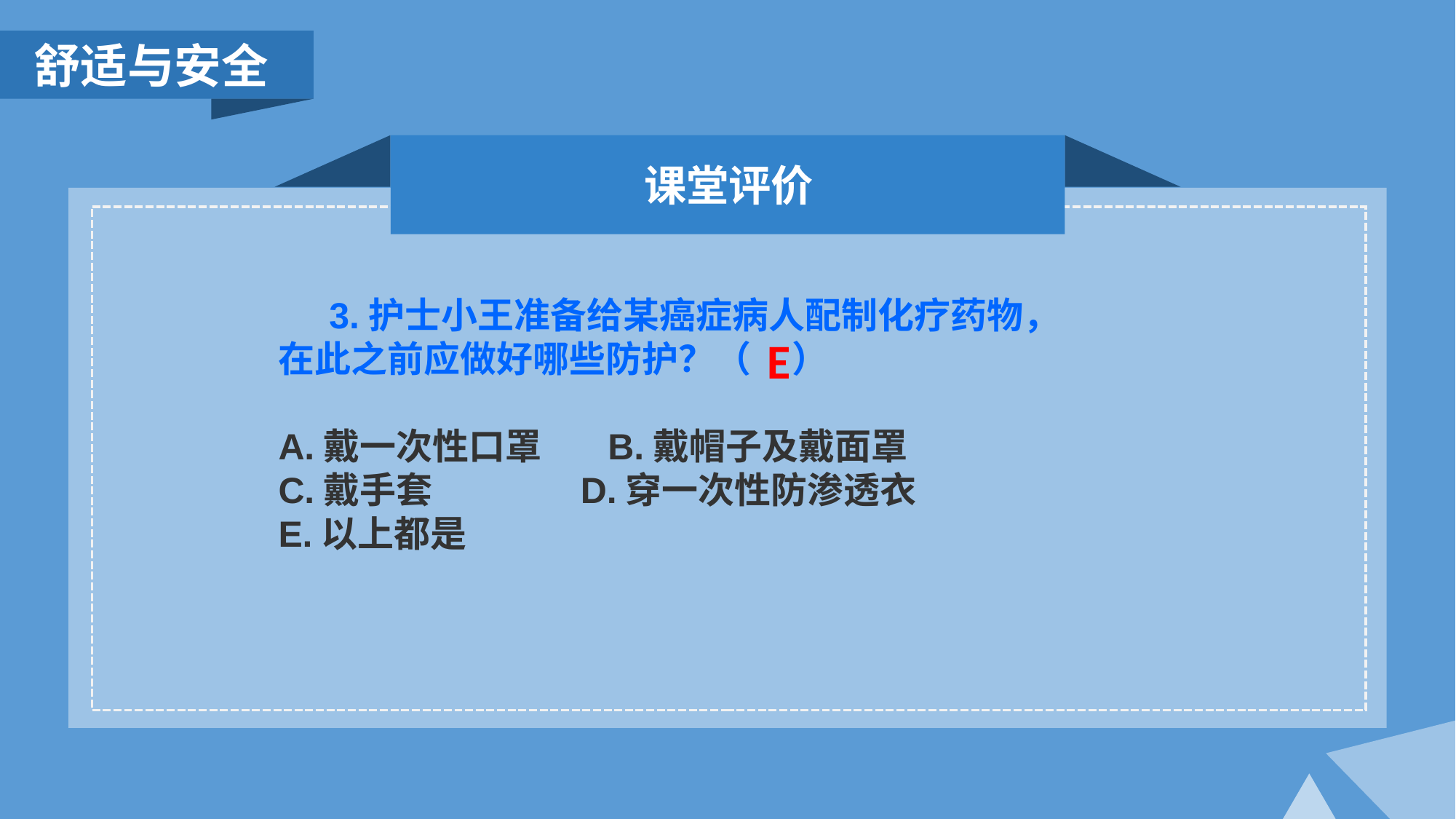

舒适与安全

课堂评价

     3.护士小王准备给某癌症病人配制化疗药物，
在此之前应做好哪些防护？（     ）

A.戴一次性口罩       B.戴帽子及戴面罩
C.戴手套                 D.穿一次性防渗透衣
E.以上都是
E